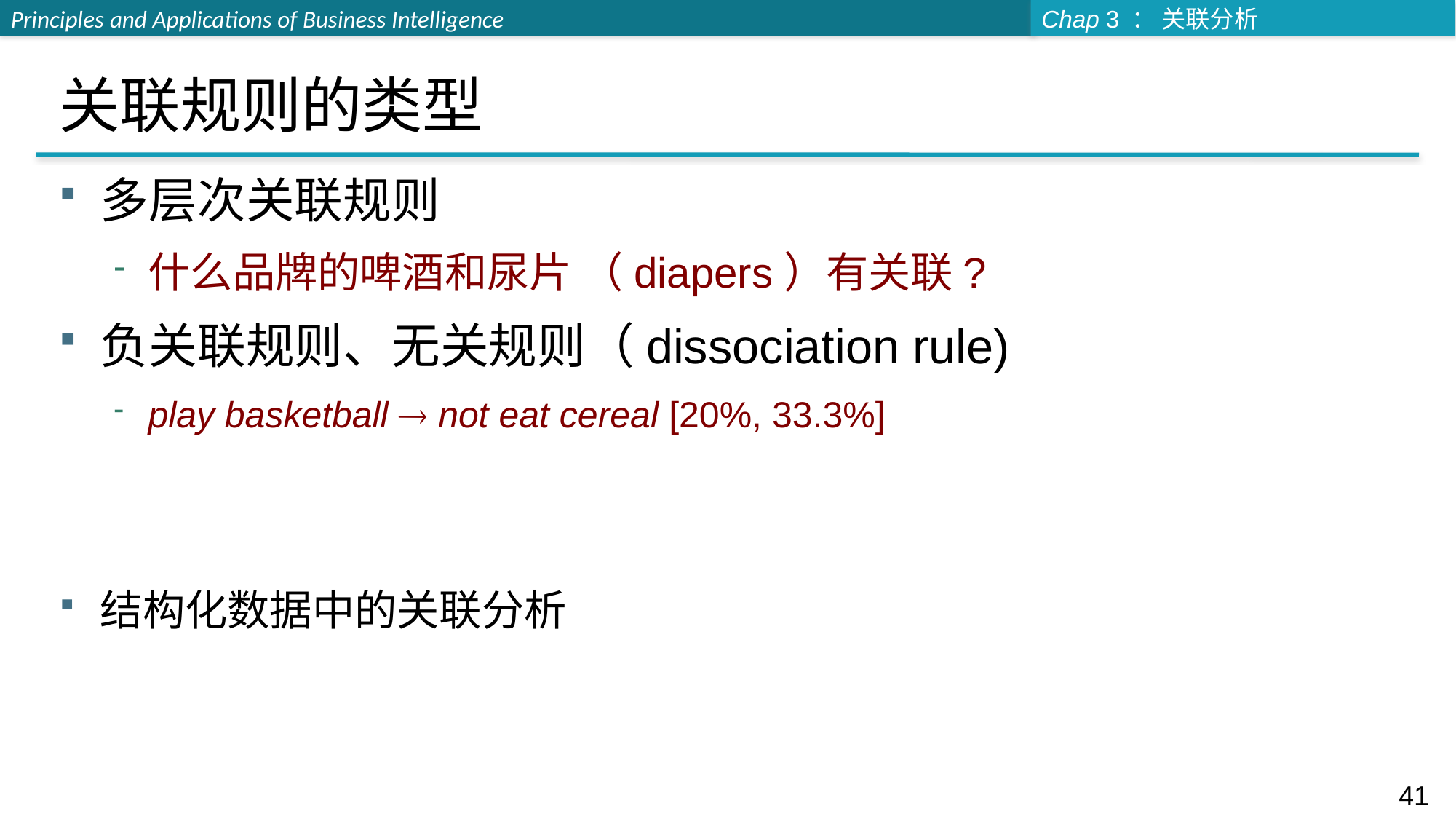

# 关联规则的类型
多层次关联规则
什么品牌的啤酒和尿片 （diapers）有关联?
负关联规则、无关规则（dissociation rule)
play basketball → not eat cereal [20%, 33.3%]

结构化数据中的关联分析